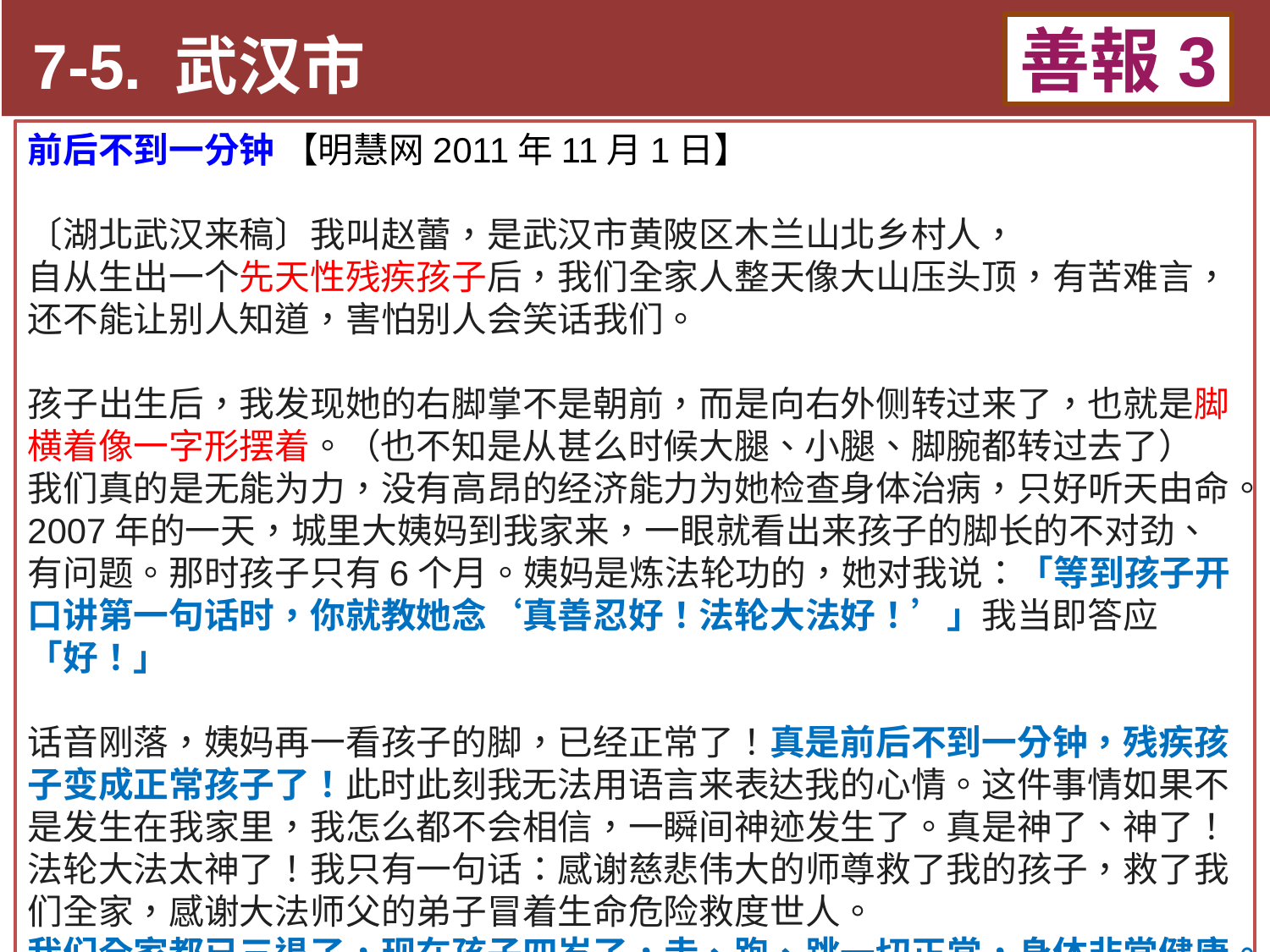

7-5. 武汉市
善報3
11-3. XX市官員惡報實例
前后不到一分钟 【明慧网2011年11月1日】

〔湖北武汉来稿〕我叫赵蕾，是武汉市黄陂区木兰山北乡村人，
自从生出一个先天性残疾孩子后，我们全家人整天像大山压头顶，有苦难言，还不能让别人知道，害怕别人会笑话我们。

孩子出生后，我发现她的右脚掌不是朝前，而是向右外侧转过来了，也就是脚横着像一字形摆着。（也不知是从甚么时候大腿、小腿、脚腕都转过去了）
我们真的是无能为力，没有高昂的经济能力为她检查身体治病，只好听天由命。
2007年的一天，城里大姨妈到我家来，一眼就看出来孩子的脚长的不对劲、有问题。那时孩子只有6个月。姨妈是炼法轮功的，她对我说：「等到孩子开口讲第一句话时，你就教她念‘真善忍好！法轮大法好！’」我当即答应「好！」

话音刚落，姨妈再一看孩子的脚，已经正常了！真是前后不到一分钟，残疾孩子变成正常孩子了！此时此刻我无法用语言来表达我的心情。这件事情如果不是发生在我家里，我怎么都不会相信，一瞬间神迹发生了。真是神了、神了！法轮大法太神了！我只有一句话：感谢慈悲伟大的师尊救了我的孩子，救了我们全家，感谢大法师父的弟子冒着生命危险救度世人。
我们全家都已三退了，现在孩子四岁了，走、跑、跳一切正常，身体非常健康。